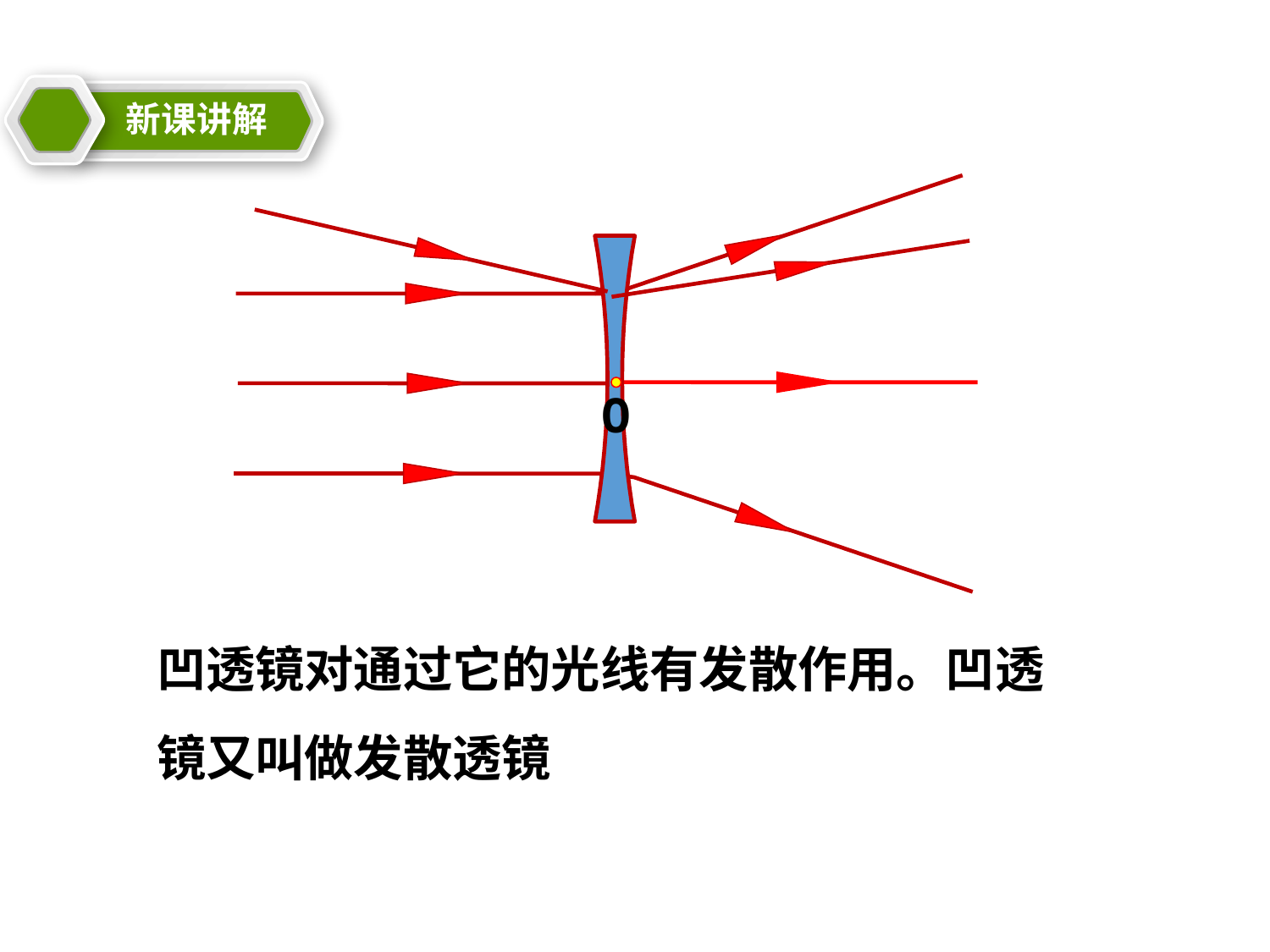

新课讲解
21cnjy.com
21cnjy.com
21世纪教育网

O

凹透镜对通过它的光线有发散作用。凹透镜又叫做发散透镜